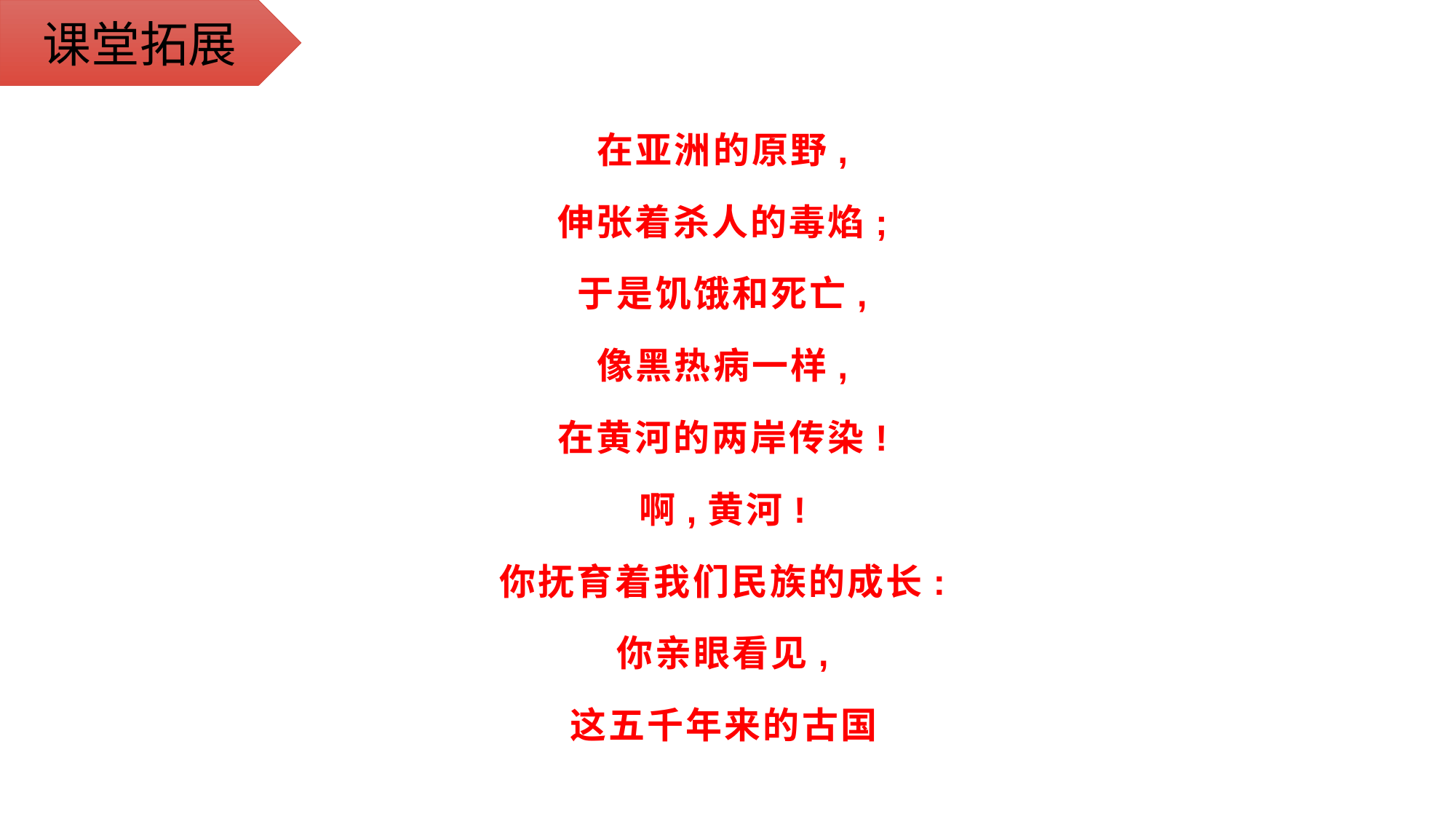

课堂拓展
在亚洲的原野,
伸张着杀人的毒焰;
于是饥饿和死亡,
像黑热病一样,
在黄河的两岸传染!
啊,黄河!
你抚育着我们民族的成长:
你亲眼看见,
这五千年来的古国